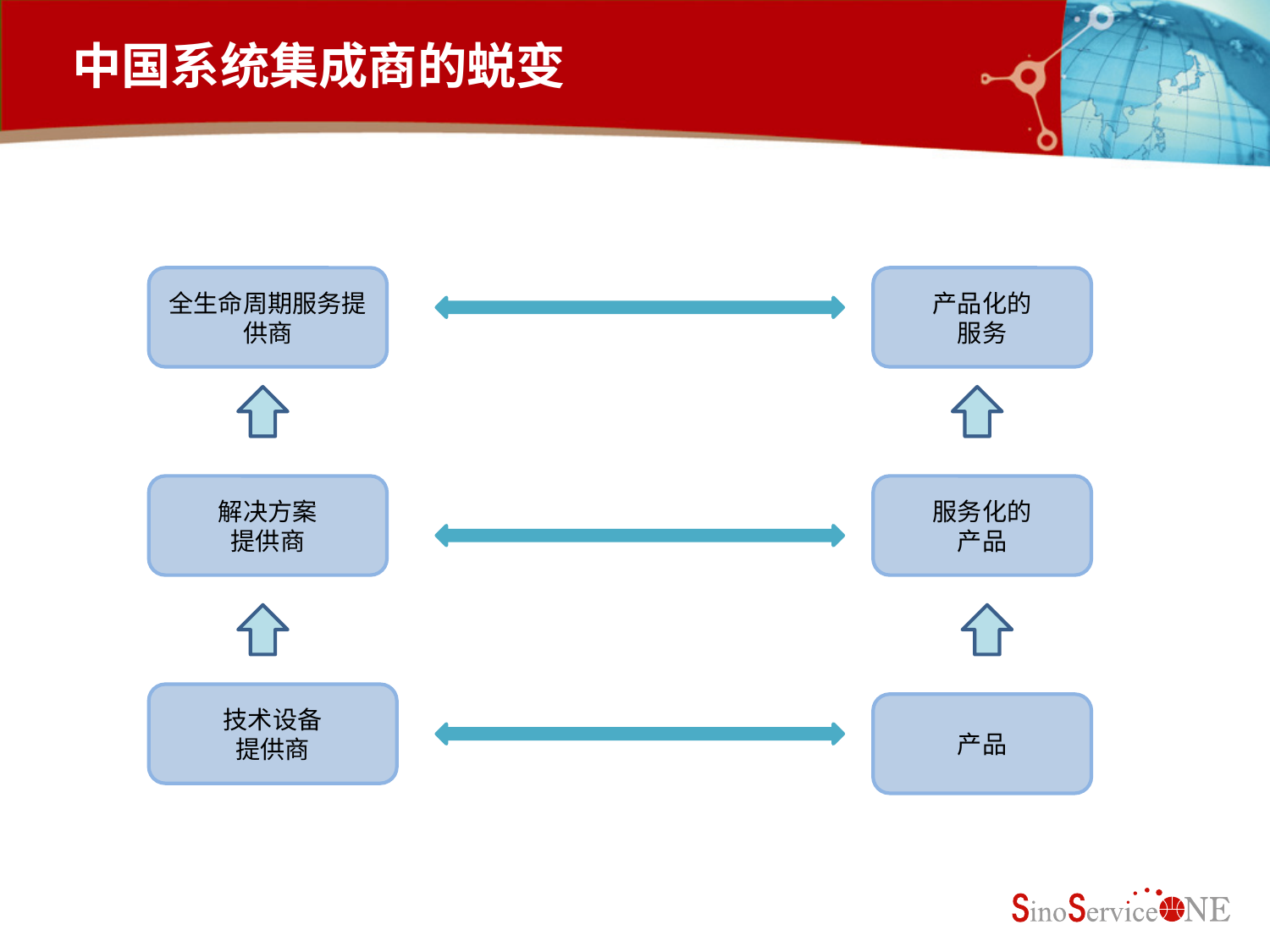

# 中国系统集成商的蜕变

全生命周期服务提供商
产品化的
服务

解决方案
提供商
服务化的
产品

技术设备
提供商
产品